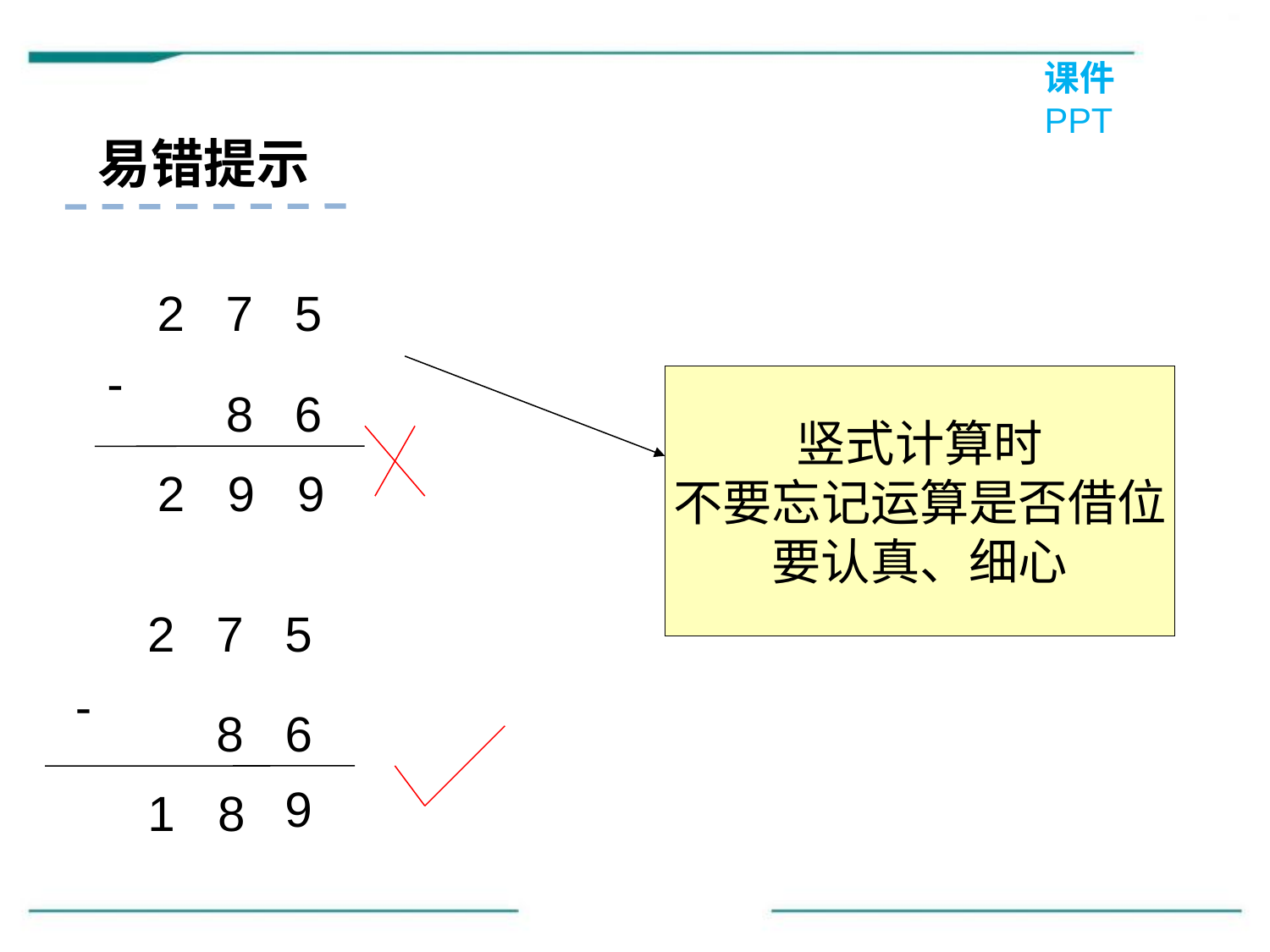

课件PPT
易错提示

2   7   5
-

竖式计算时
不要忘记运算是否借位
要认真、细心
     8   6

2
9
9
2   7   5
-
     8   6

9
1
8